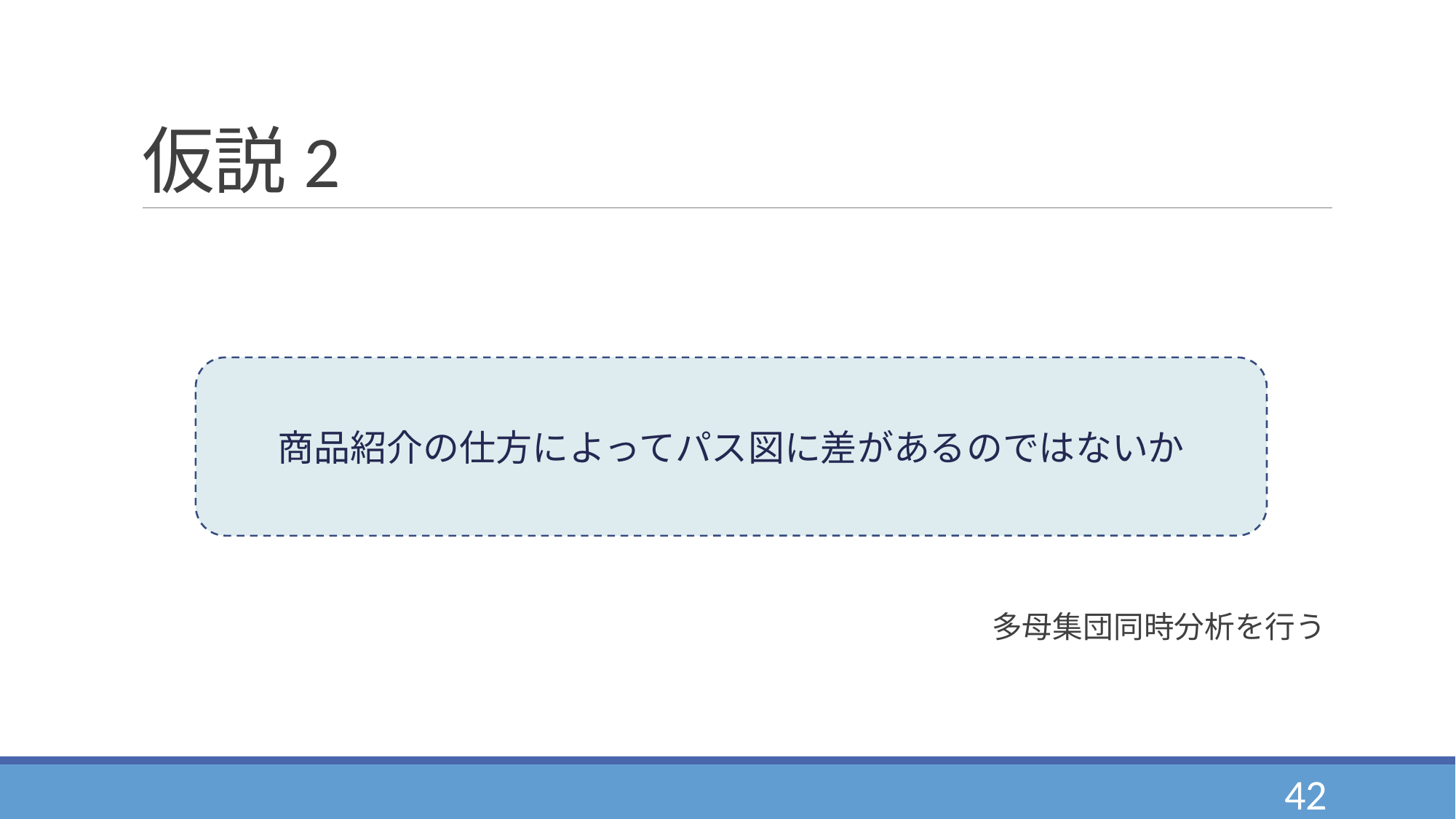

# 仮説2
商品紹介の仕方によってパス図に差があるのではないか
多母集団同時分析を行う
42